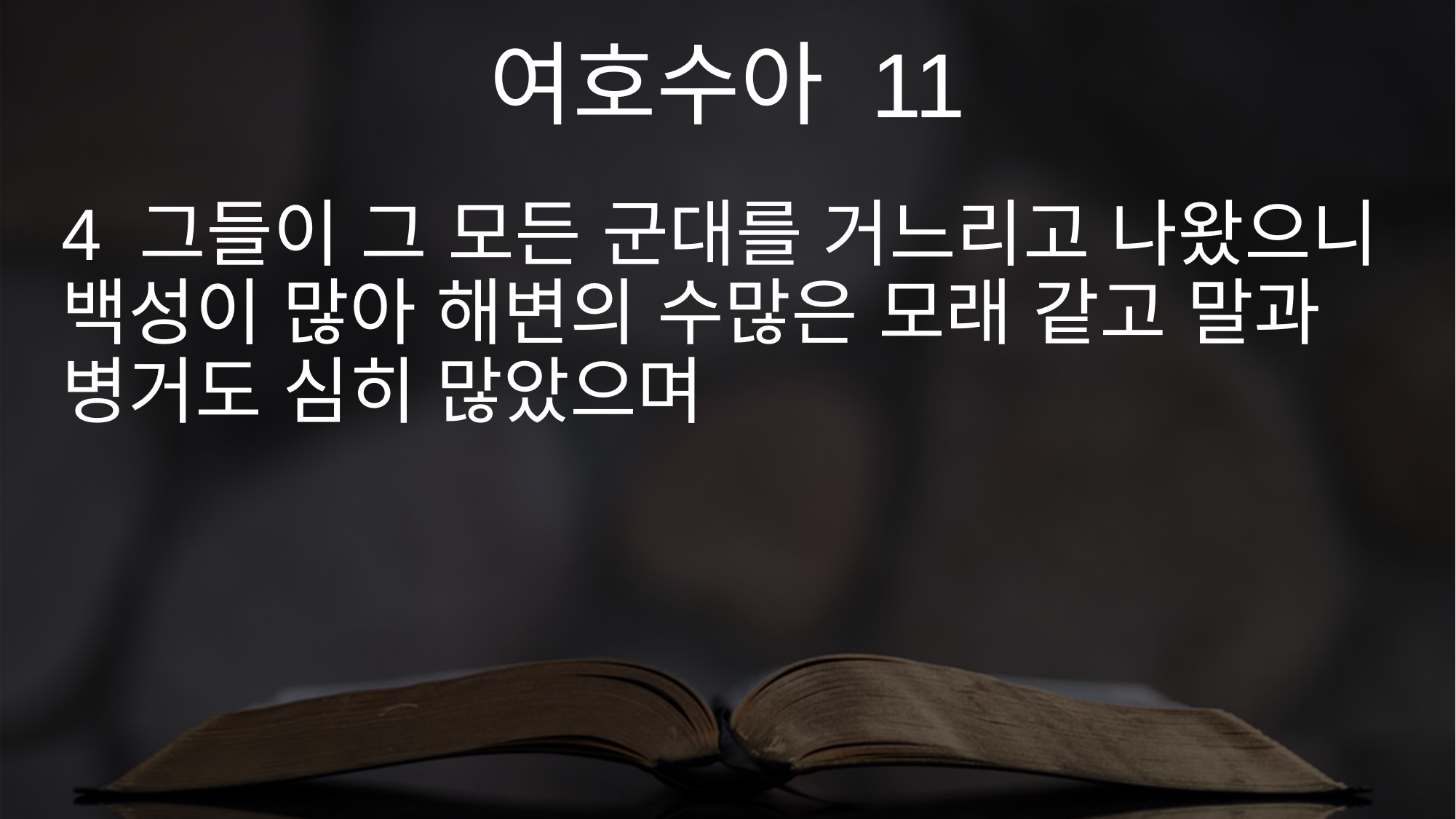

여호수아 11
4 그들이 그 모든 군대를 거느리고 나왔으니 백성이 많아 해변의 수많은 모래 같고 말과 병거도 심히 많았으며